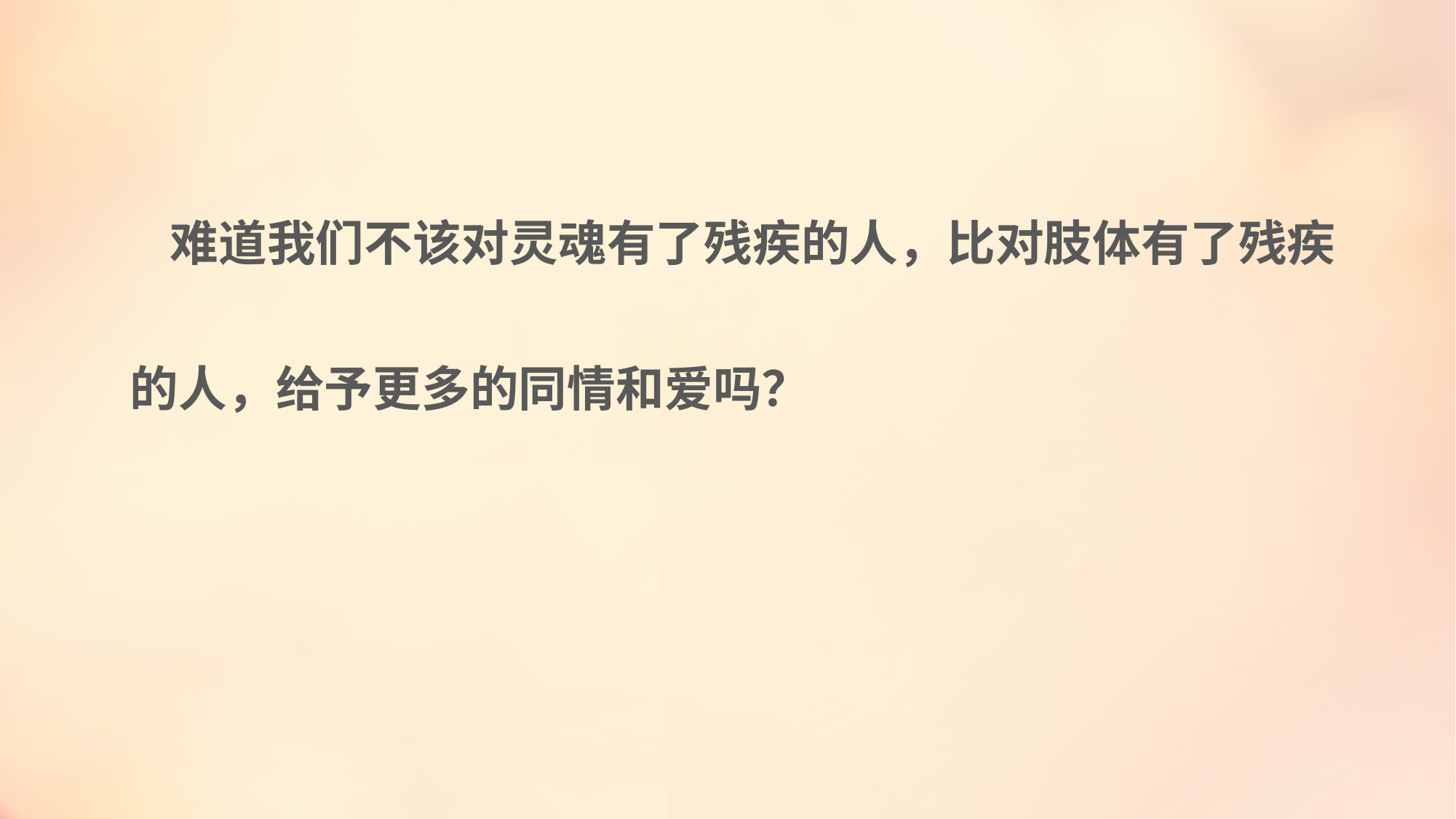

难道我们不该对灵魂有了残疾的人，比对肢体有了残疾的人，给予更多的同情和爱吗？